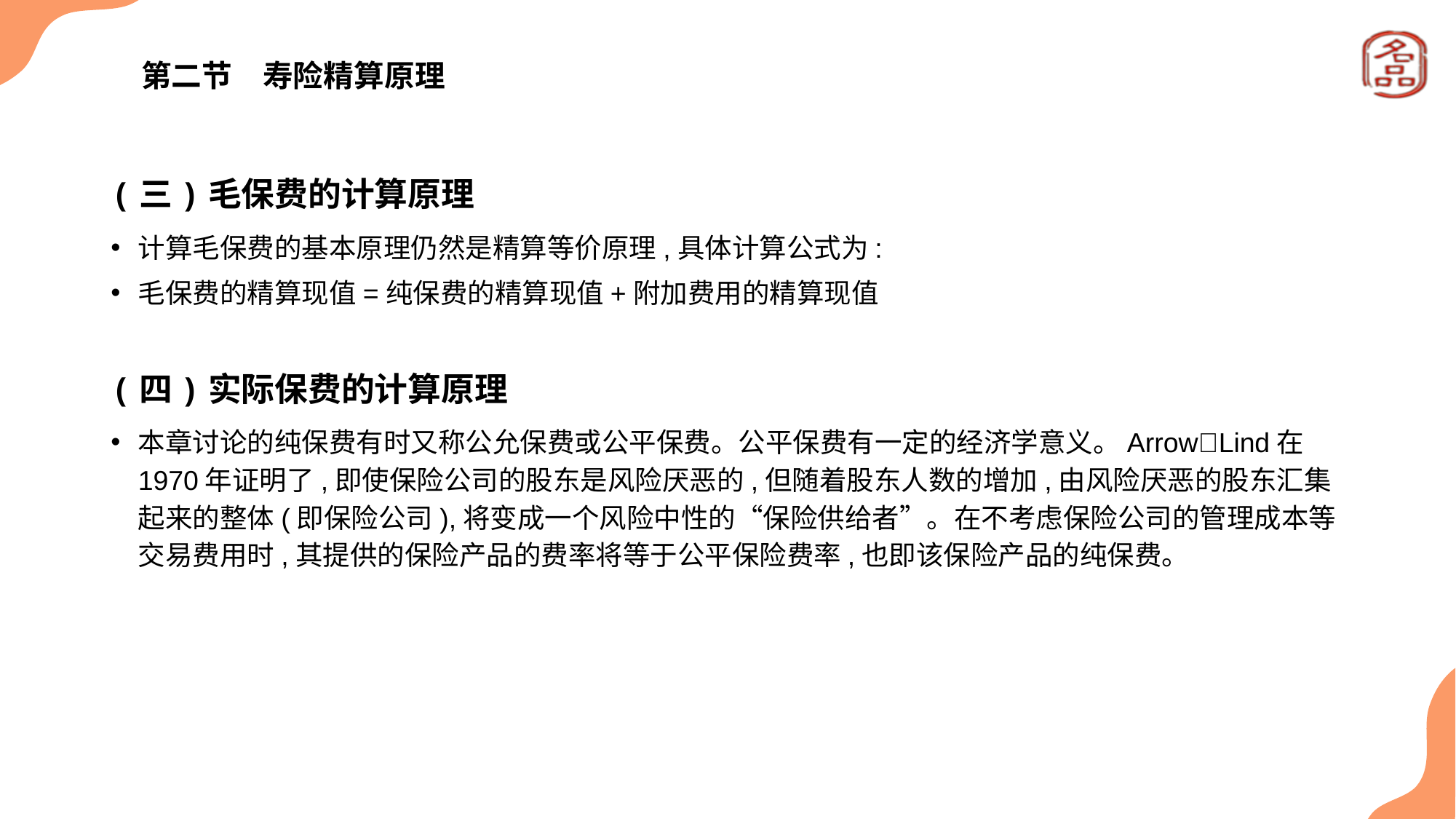

# 第二节　寿险精算原理
(三)毛保费的计算原理
计算毛保费的基本原理仍然是精算等价原理,具体计算公式为:
毛保费的精算现值=纯保费的精算现值+附加费用的精算现值

(四)实际保费的计算原理
本章讨论的纯保费有时又称公允保费或公平保费。公平保费有一定的经济学意义。Arrow􀆼Lind在1970年证明了,即使保险公司的股东是风险厌恶的,但随着股东人数的增加,由风险厌恶的股东汇集起来的整体(即保险公司),将变成一个风险中性的“保险供给者”。在不考虑保险公司的管理成本等交易费用时,其提供的保险产品的费率将等于公平保险费率,也即该保险产品的纯保费。